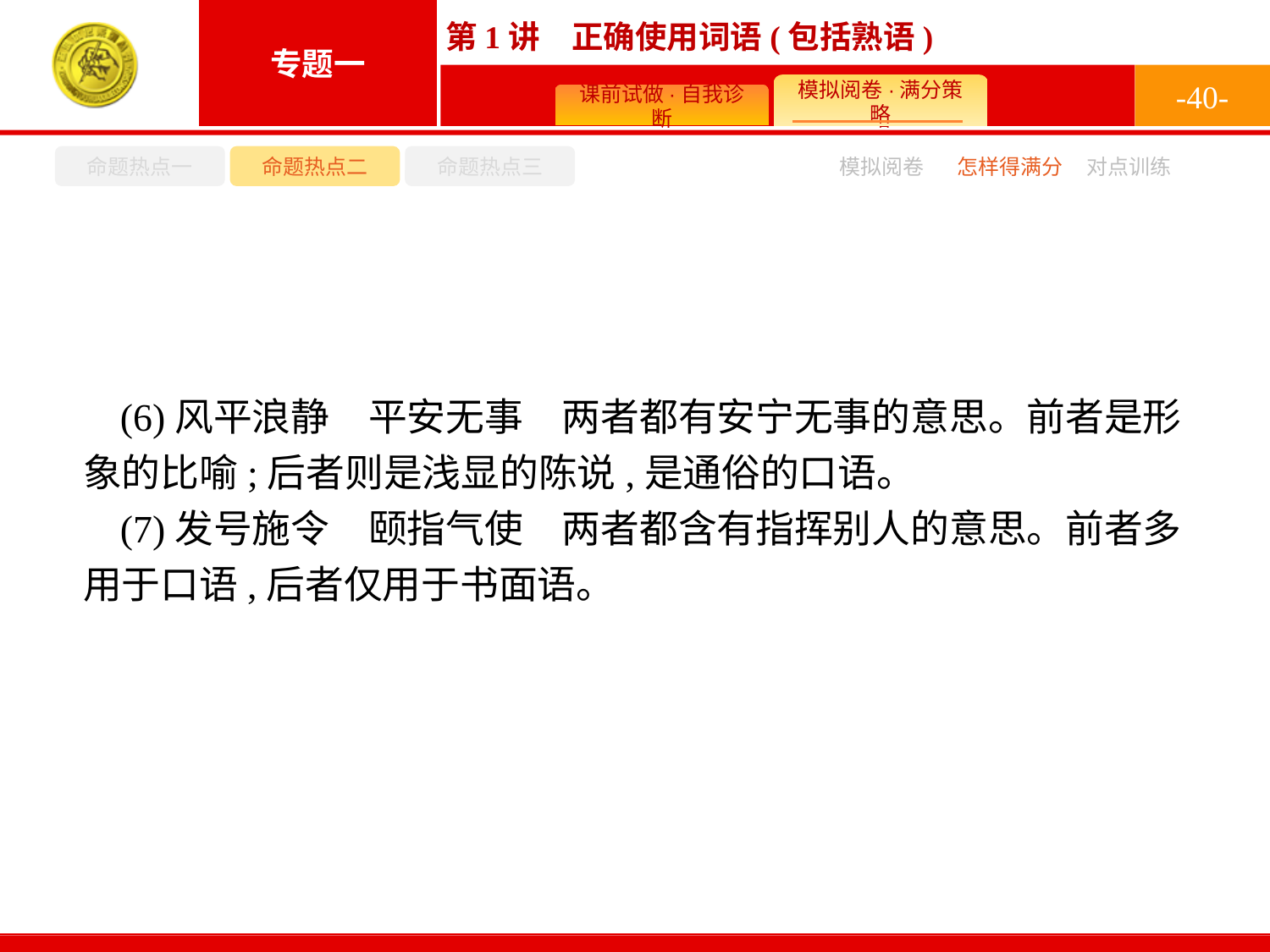

-40-
命题热点一
命题热点二
命题热点三
怎样得满分
模拟阅卷
对点训练
(6)风平浪静　平安无事　两者都有安宁无事的意思。前者是形象的比喻;后者则是浅显的陈说,是通俗的口语。
(7)发号施令　颐指气使　两者都含有指挥别人的意思。前者多用于口语,后者仅用于书面语。